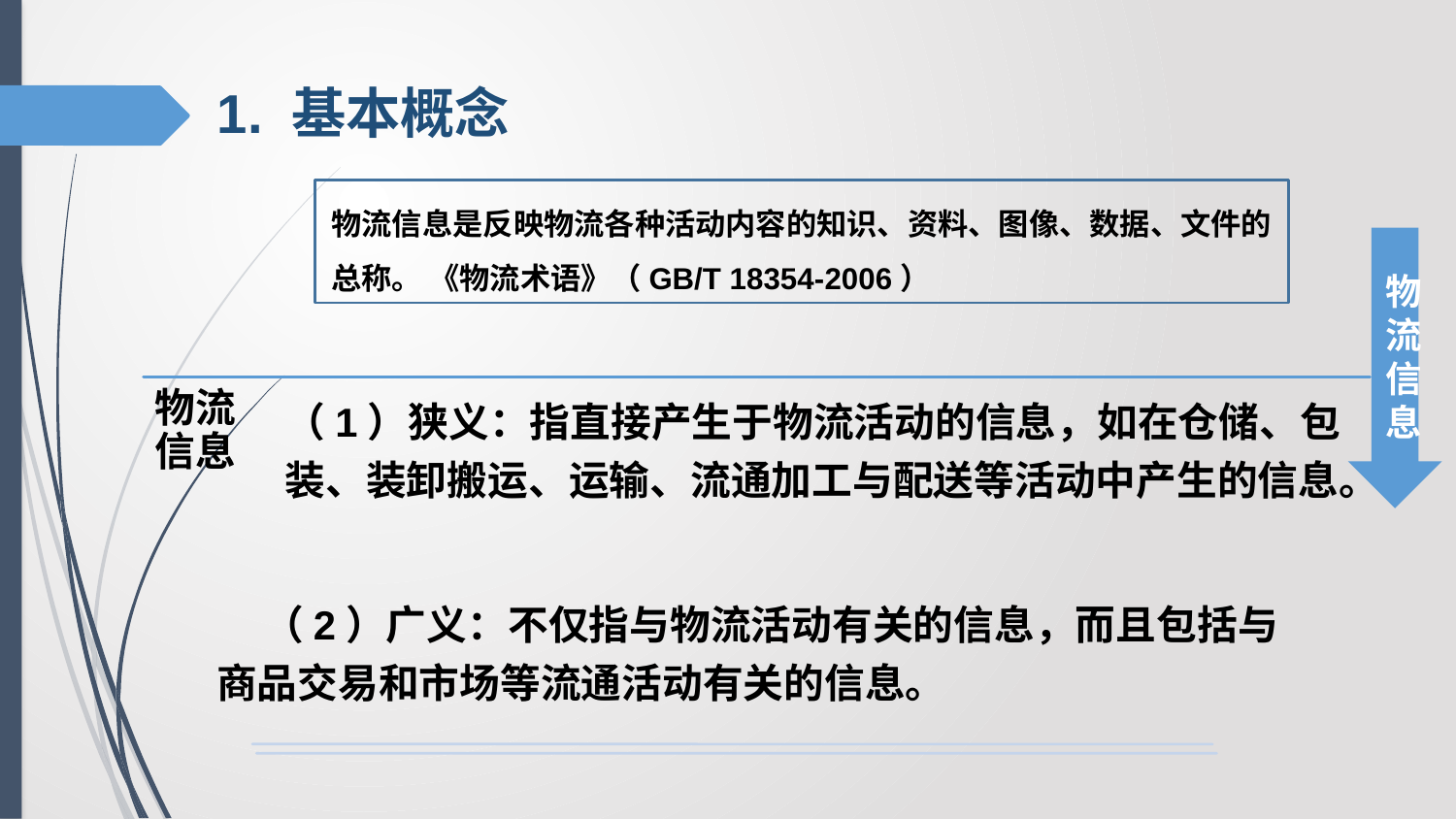

1. 基本概念
物流信息是反映物流各种活动内容的知识、资料、图像、数据、文件的总称。 《物流术语》（GB/T 18354-2006）
物流信息
物流信息
（1）狭义：指直接产生于物流活动的信息，如在仓储、包装、装卸搬运、运输、流通加工与配送等活动中产生的信息。
    （2）广义：不仅指与物流活动有关的信息，而且包括与商品交易和市场等流通活动有关的信息。